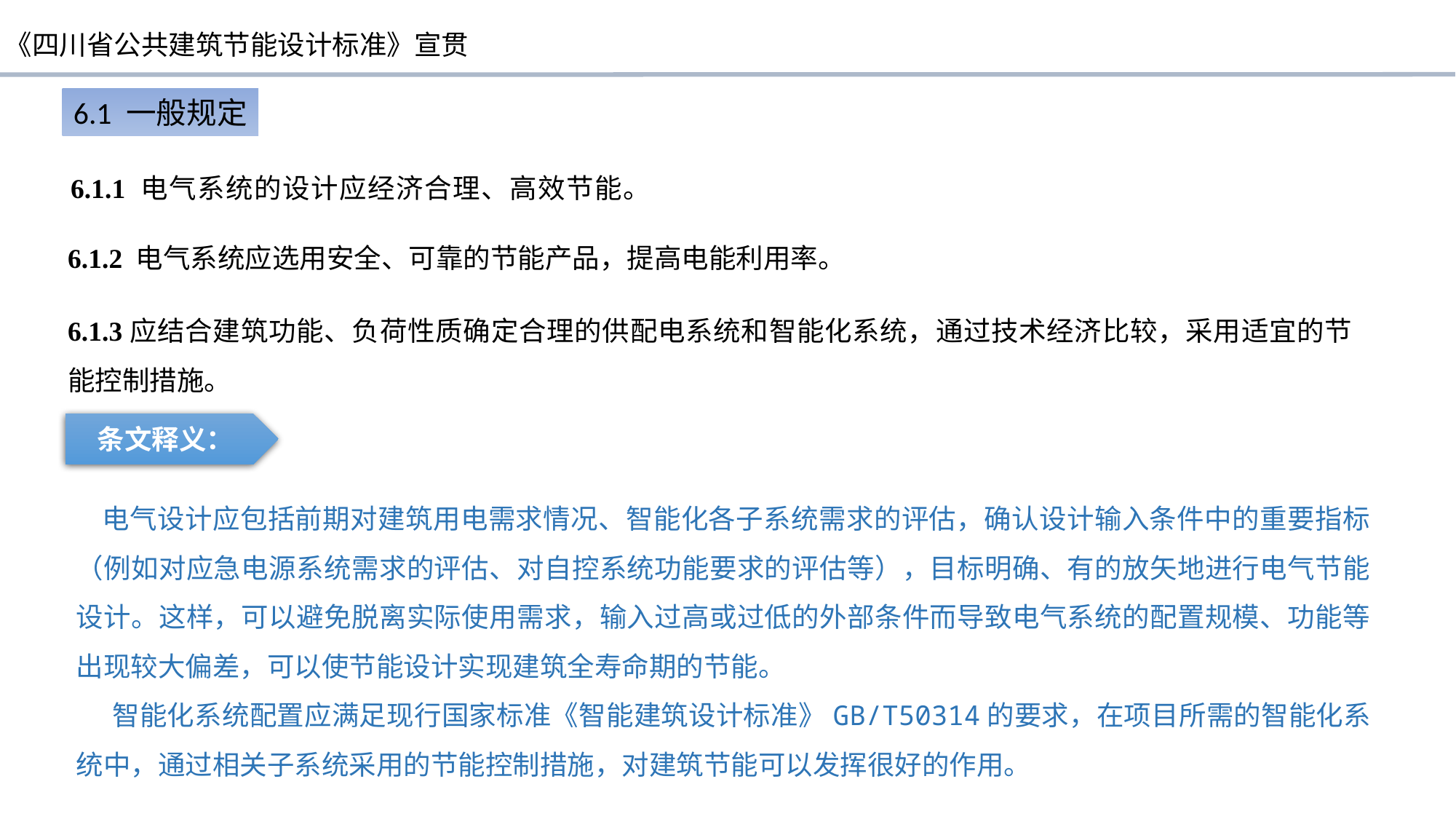

6.1 一般规定
6.1.1 电气系统的设计应经济合理、高效节能。
6.1.2 电气系统应选用安全、可靠的节能产品，提高电能利用率。
6.1.3应结合建筑功能、负荷性质确定合理的供配电系统和智能化系统，通过技术经济比较，采用适宜的节能控制措施。
条文释义：
   电气设计应包括前期对建筑用电需求情况、智能化各子系统需求的评估，确认设计输入条件中的重要指标（例如对应急电源系统需求的评估、对自控系统功能要求的评估等），目标明确、有的放矢地进行电气节能设计。这样，可以避免脱离实际使用需求，输入过高或过低的外部条件而导致电气系统的配置规模、功能等出现较大偏差，可以使节能设计实现建筑全寿命期的节能。
智能化系统配置应满足现行国家标准《智能建筑设计标准》GB/T50314的要求，在项目所需的智能化系统中，通过相关子系统采用的节能控制措施，对建筑节能可以发挥很好的作用。